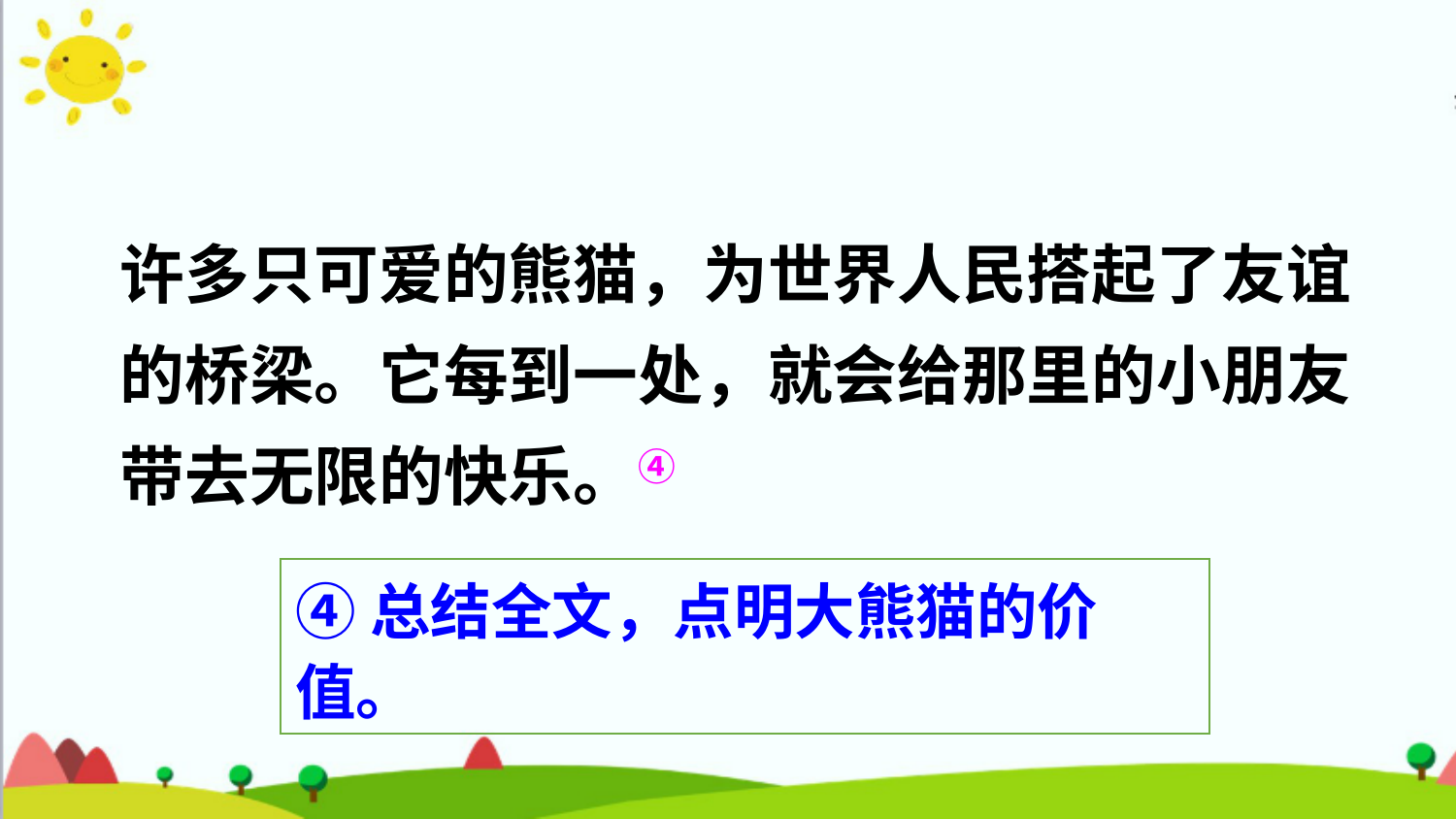

许多只可爱的熊猫，为世界人民搭起了友谊的桥梁。它每到一处，就会给那里的小朋友带去无限的快乐。④
④总结全文，点明大熊猫的价值。